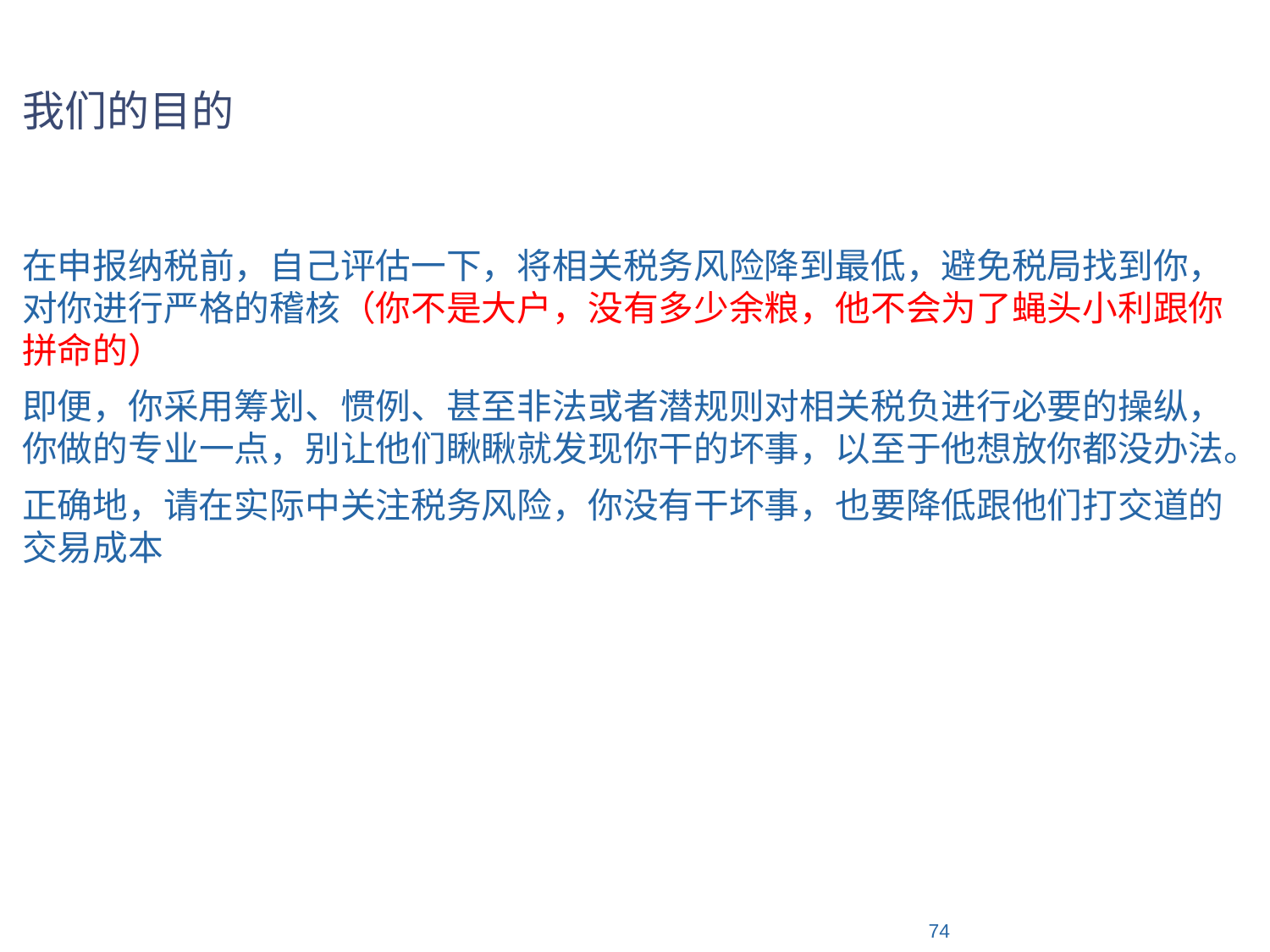

# 我们的目的
在申报纳税前，自己评估一下，将相关税务风险降到最低，避免税局找到你，对你进行严格的稽核（你不是大户，没有多少余粮，他不会为了蝇头小利跟你拼命的）
即便，你采用筹划、惯例、甚至非法或者潜规则对相关税负进行必要的操纵，你做的专业一点，别让他们瞅瞅就发现你干的坏事，以至于他想放你都没办法。
正确地，请在实际中关注税务风险，你没有干坏事，也要降低跟他们打交道的交易成本

2015/7/20
74